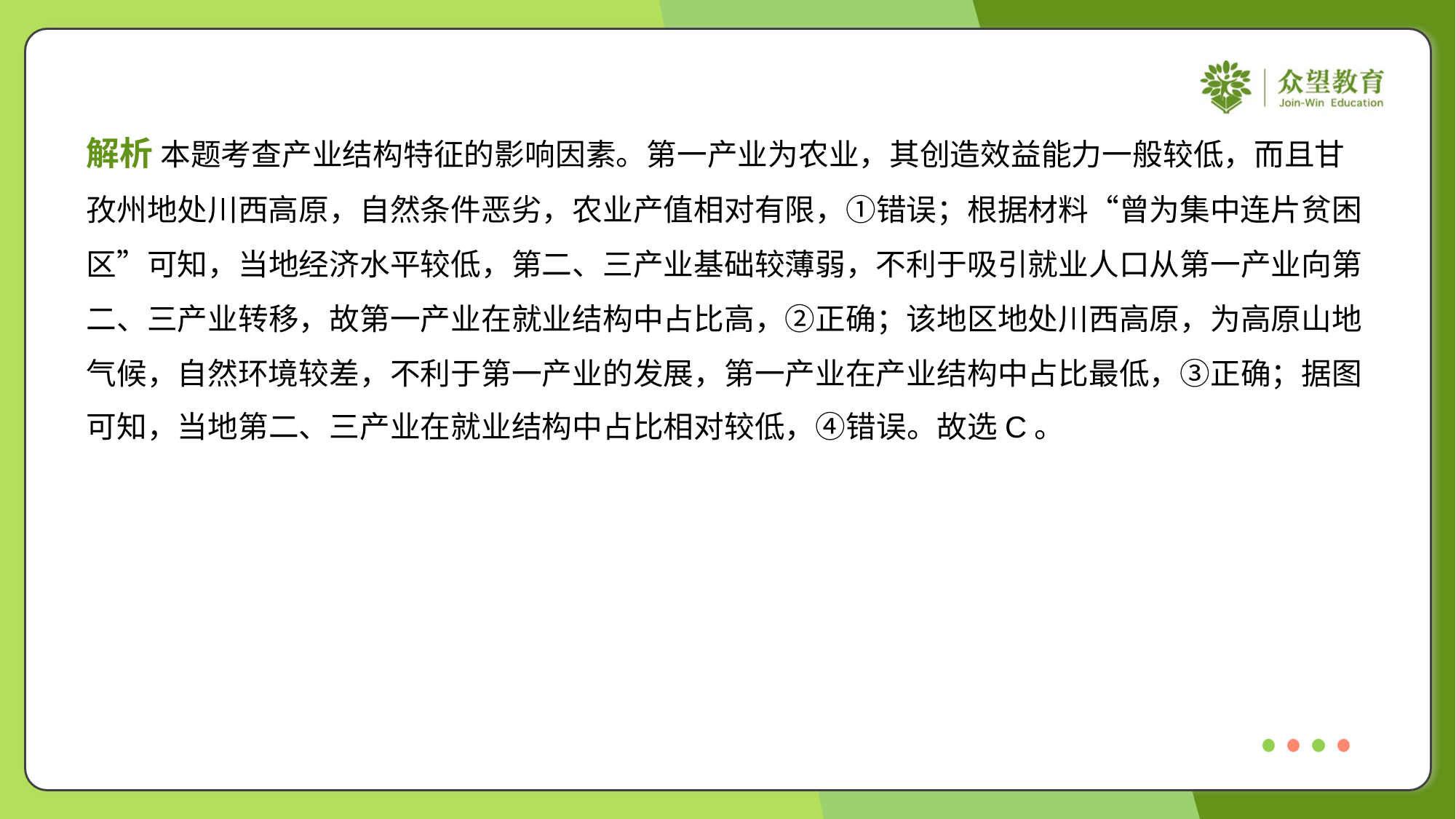

解析 本题考查产业结构特征的影响因素。第一产业为农业，其创造效益能力一般较低，而且甘
孜州地处川西高原，自然条件恶劣，农业产值相对有限，①错误；根据材料“曾为集中连片贫困
区”可知，当地经济水平较低，第二、三产业基础较薄弱，不利于吸引就业人口从第一产业向第
二、三产业转移，故第一产业在就业结构中占比高，②正确；该地区地处川西高原，为高原山地
气候，自然环境较差，不利于第一产业的发展，第一产业在产业结构中占比最低，③正确；据图
可知，当地第二、三产业在就业结构中占比相对较低，④错误。故选C。